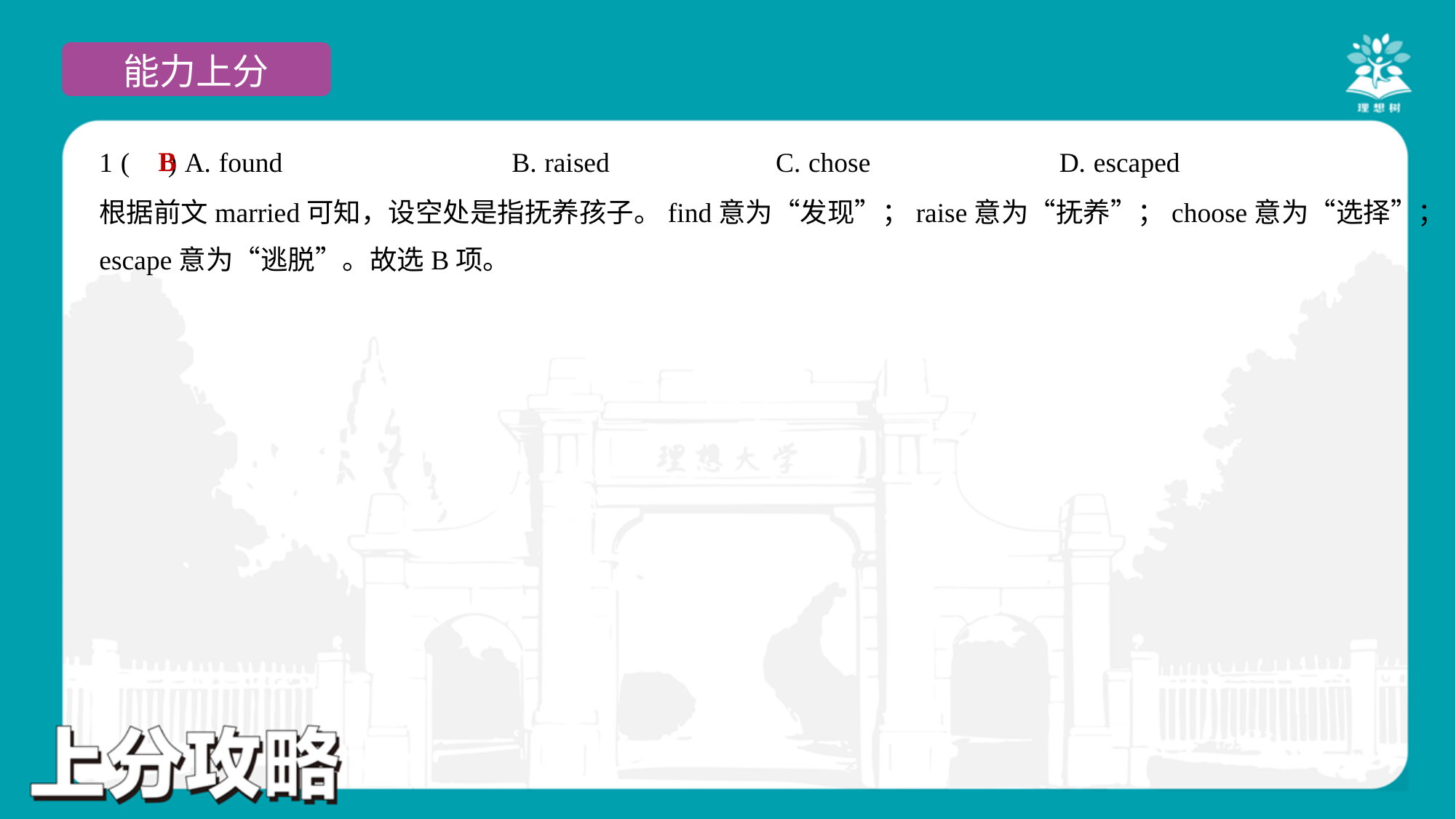

B
1 (     ) A. found	B. raised	C. chose	D. escaped
根据前文married可知，设空处是指抚养孩子。find意为“发现”；raise意为“抚养”；choose意为“选择”；
escape意为“逃脱”。故选B项。